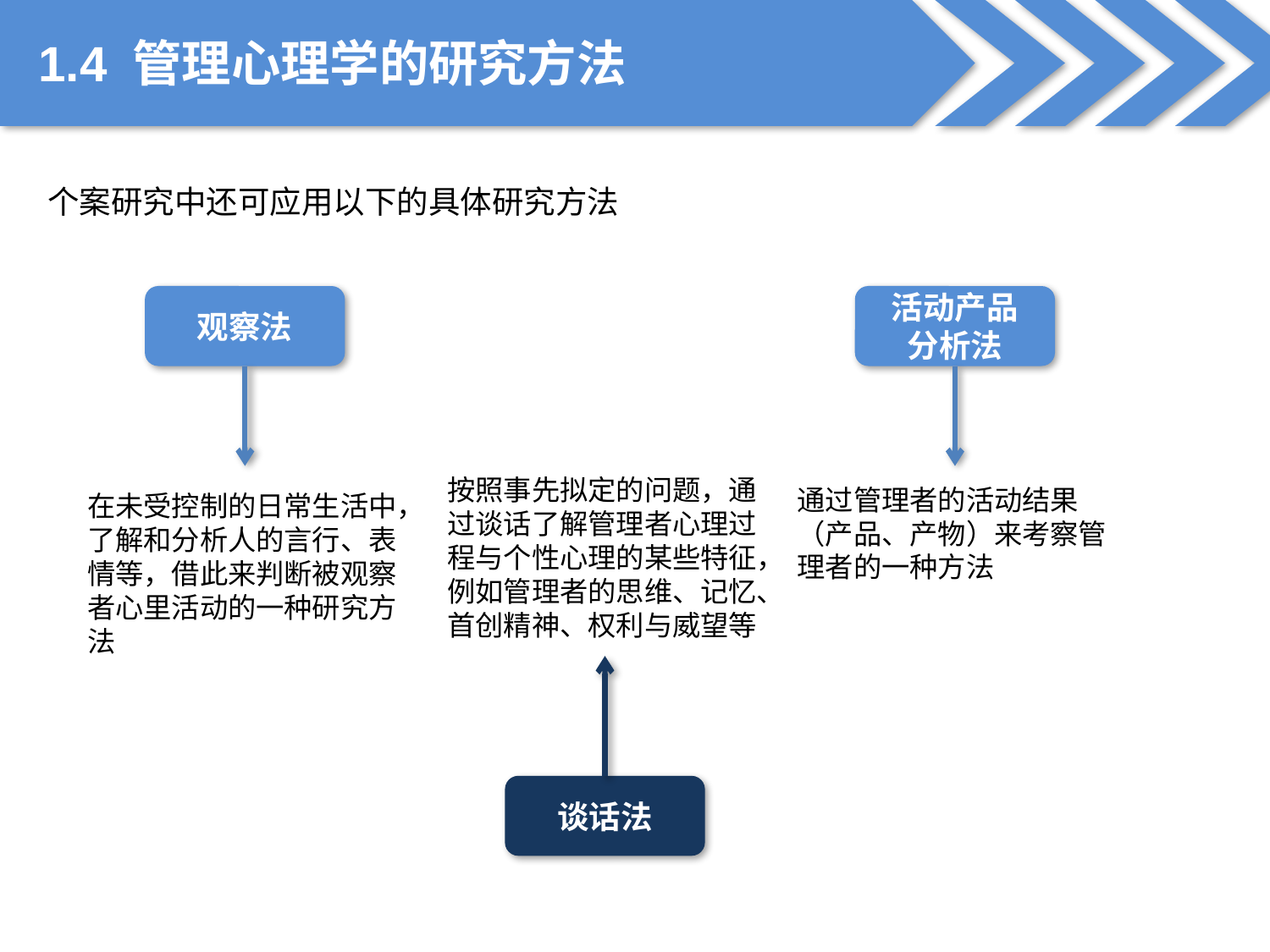

1.4 管理心理学的研究方法
个案研究中还可应用以下的具体研究方法
观察法
在未受控制的日常生活中，了解和分析人的言行、表情等，借此来判断被观察者心里活动的一种研究方法
活动产品
分析法
通过管理者的活动结果（产品、产物）来考察管理者的一种方法
按照事先拟定的问题，通过谈话了解管理者心理过程与个性心理的某些特征，例如管理者的思维、记忆、首创精神、权利与威望等
谈话法